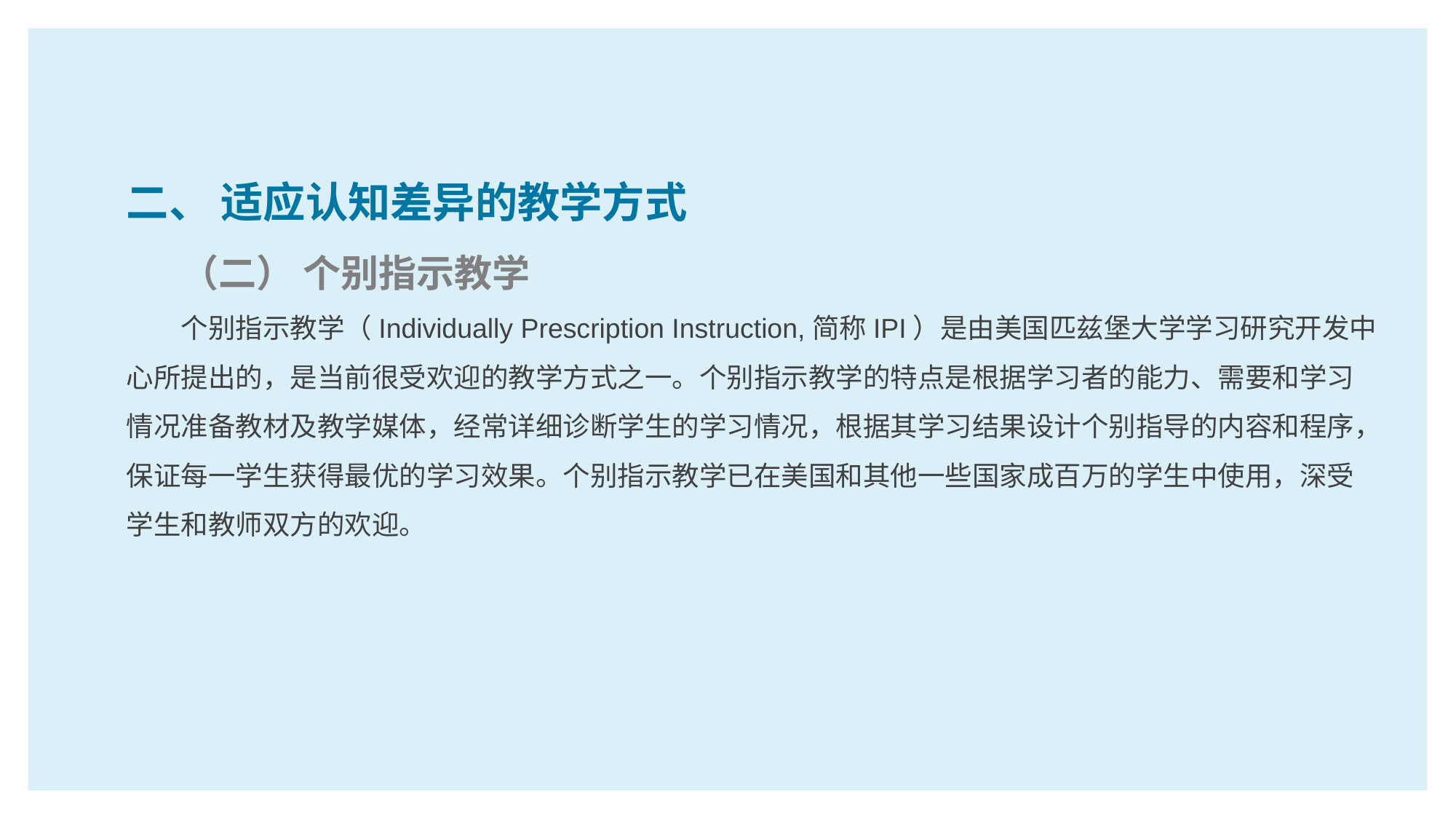

二、 适应认知差异的教学方式
（二） 个别指示教学
个别指示教学（Individually Prescription Instruction,简称IPI）是由美国匹兹堡大学学习研究开发中心所提出的，是当前很受欢迎的教学方式之一。个别指示教学的特点是根据学习者的能力、需要和学习情况准备教材及教学媒体，经常详细诊断学生的学习情况，根据其学习结果设计个别指导的内容和程序，保证每一学生获得最优的学习效果。个别指示教学已在美国和其他一些国家成百万的学生中使用，深受学生和教师双方的欢迎。